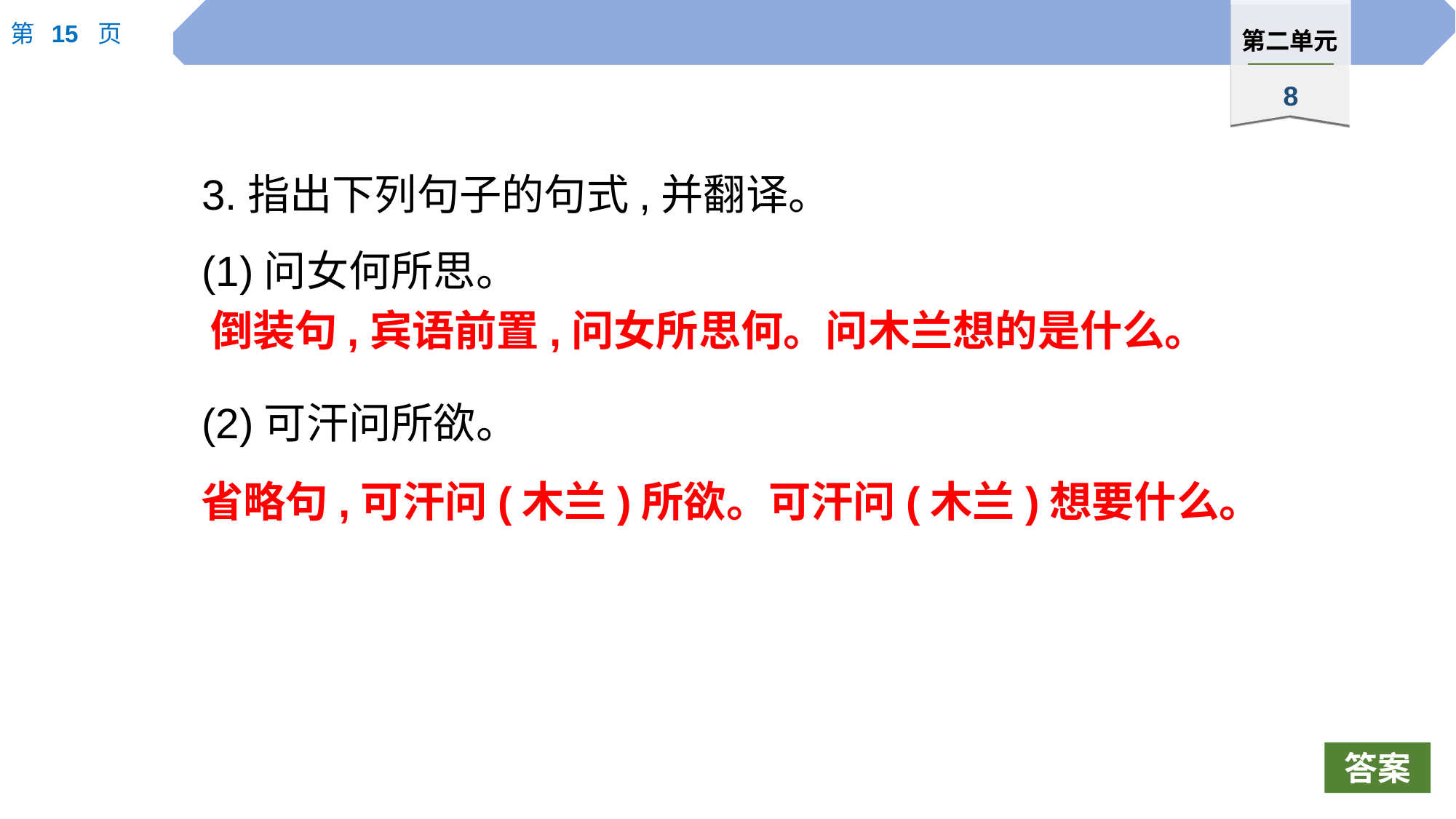

3.指出下列句子的句式,并翻译。
(1)问女何所思。

(2)可汗问所欲。
倒装句,宾语前置,问女所思何。问木兰想的是什么。
省略句,可汗问(木兰)所欲。可汗问(木兰)想要什么。
答案